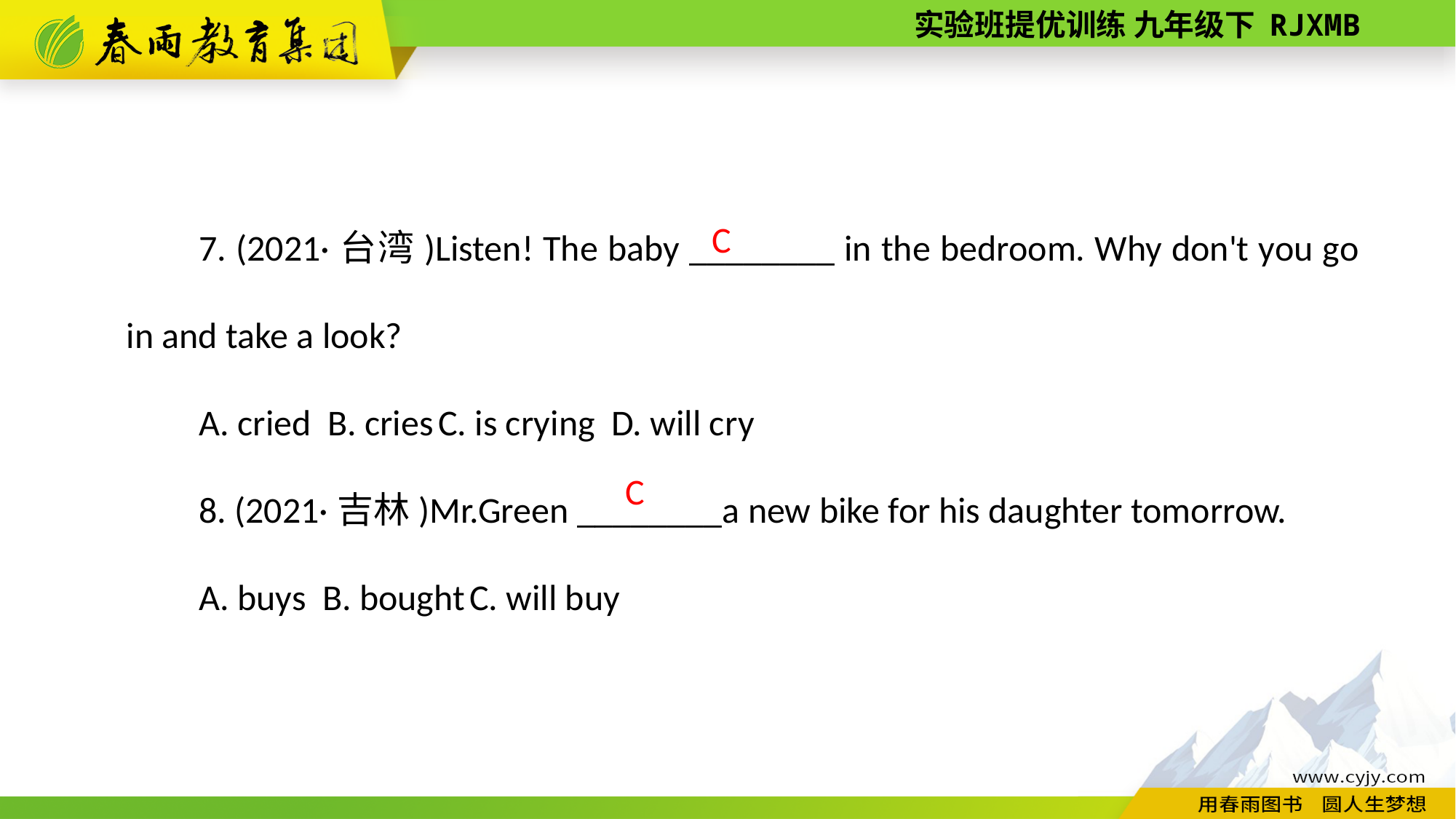

7. (2021·台湾)Listen! The baby ________ in the bedroom. Why don't you go in and take a look?
A. cried  B. cries C. is crying  D. will cry
8. (2021·吉林)Mr.Green ________a new bike for his daughter tomorrow.
A. buys  B. bought C. will buy
C
C